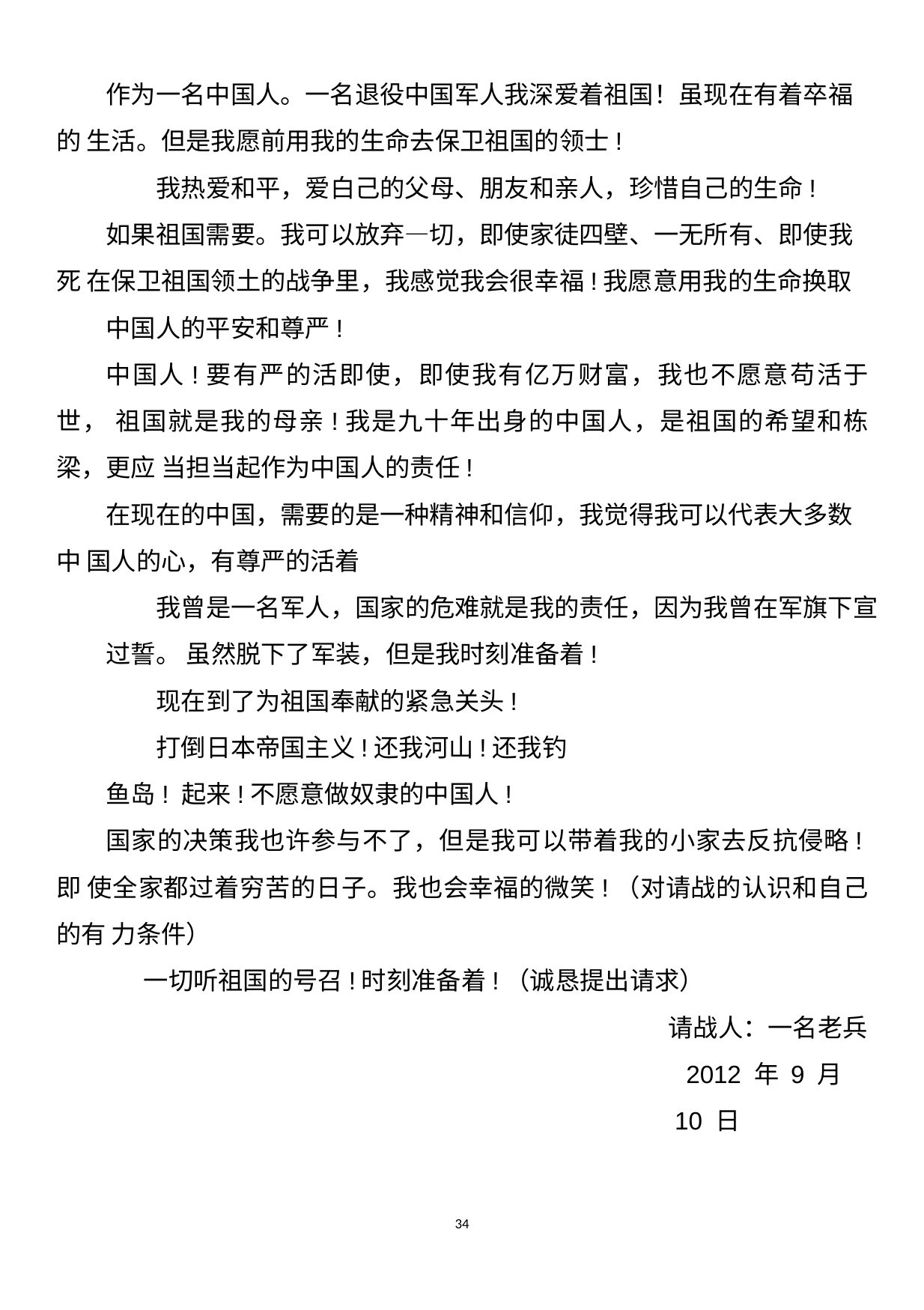

作为一名中国人。一名退役中国军人我深爱着祖国！虽现在有着卒福的 生活。但是我愿前用我的生命去保卫祖国的领士!
我热爱和平，爱白己的父母、朋友和亲人，珍惜自己的生命!
如果祖国需要。我可以放弃—切，即使家徒四壁、一无所有、即使我死 在保卫祖国领土的战争里，我感觉我会很幸福!我愿意用我的生命换取
中国人的平安和尊严!
中国人!要有严的活即使，即使我有亿万财富，我也不愿意苟活于世， 祖国就是我的母亲!我是九十年出身的中国人，是祖国的希望和栋梁，更应 当担当起作为中国人的责任!
在现在的中国，需要的是一种精神和信仰，我觉得我可以代表大多数中 国人的心，有尊严的活着
我曾是一名军人，国家的危难就是我的责任，因为我曾在军旗下宣过誓。 虽然脱下了军装，但是我时刻准备着!
现在到了为祖国奉献的紧急关头!
打倒日本帝国主义!还我河山!还我钓鱼岛! 起来!不愿意做奴隶的中国人!
国家的决策我也许参与不了，但是我可以带着我的小家去反抗侵略!即 使全家都过着穷苦的日子。我也会幸福的微笑!（对请战的认识和自己的有 力条件）
一切听祖国的号召!时刻准备着!（诚恳提出请求）
请战人：一名老兵  2012 年 9 月 10 日
34